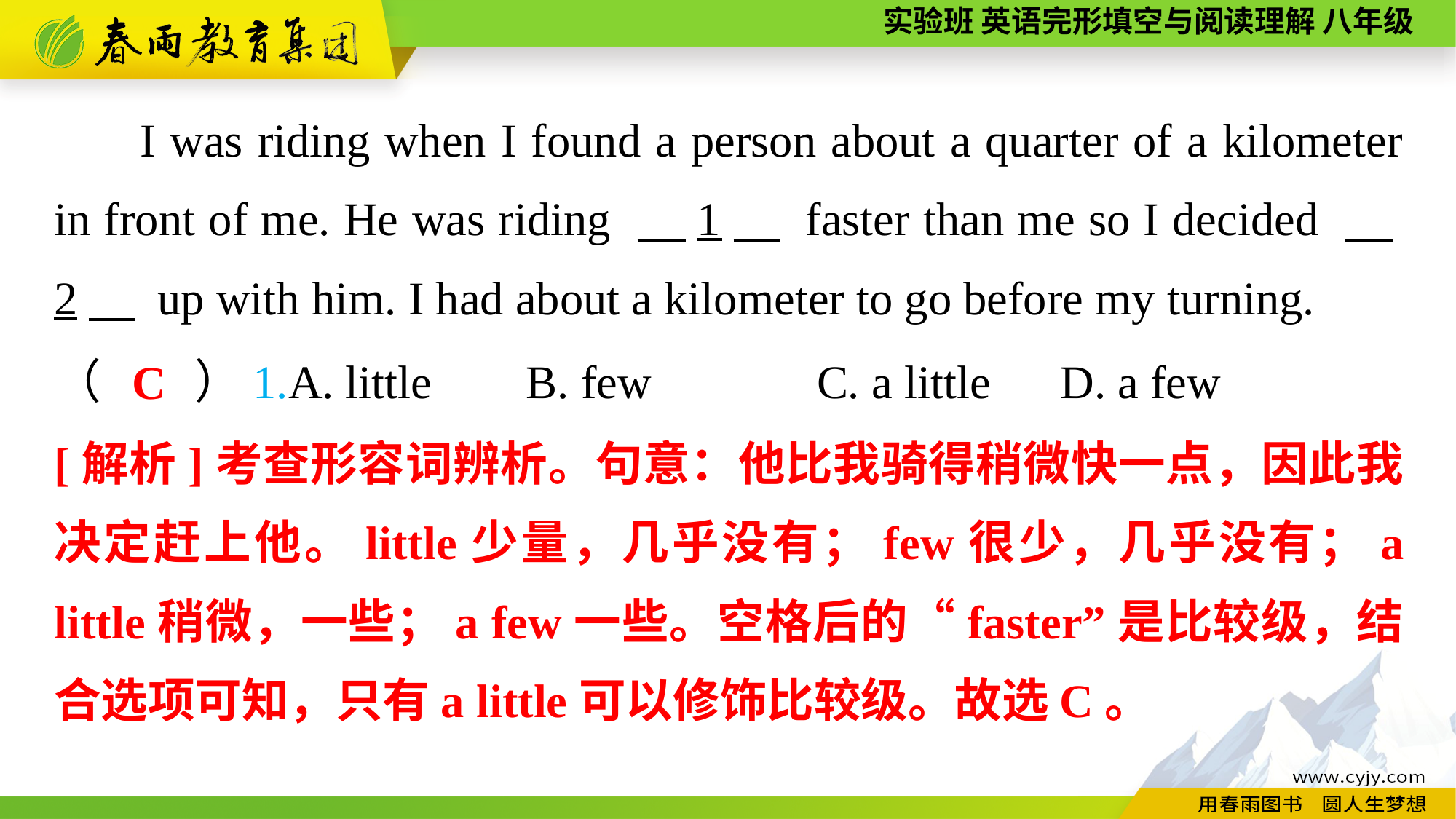

I was riding when I found a person about a quarter of a kilometer in front of me. He was riding 　1　 faster than me so I decided 　2　 up with him. I had about a kilometer to go before my turning.
（　　）1.A. little	   B. few              C. a little	  D. a few
C
[解析]考查形容词辨析。句意：他比我骑得稍微快一点，因此我决定赶上他。little少量，几乎没有；few很少，几乎没有；a little稍微，一些；a few一些。空格后的“faster”是比较级，结合选项可知，只有a little可以修饰比较级。故选C。